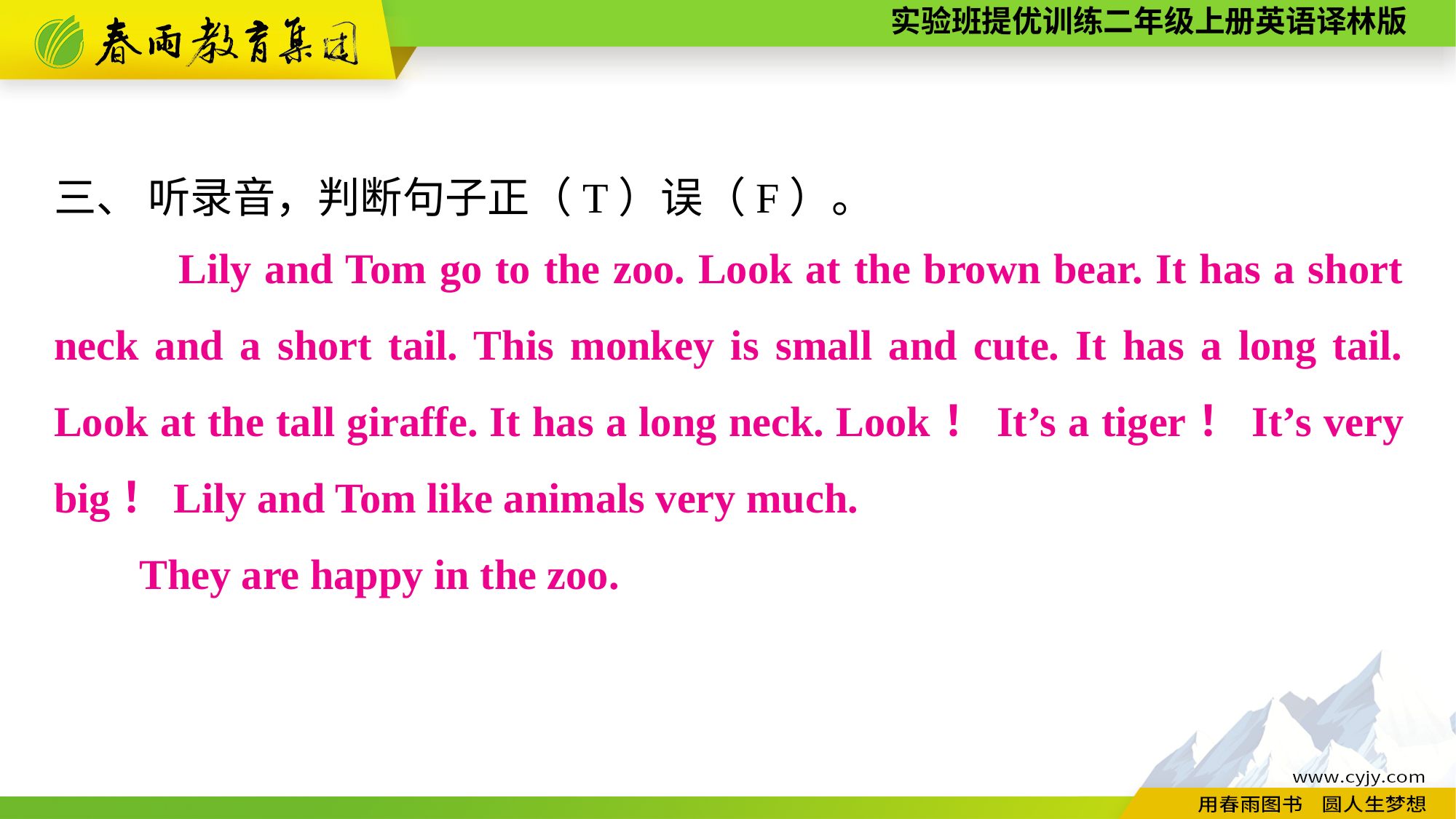

三、 听录音，判断句子正（T）误（F）。
 　　Lily and Tom go to the zoo. Look at the brown bear. It has a short neck and a short tail. This monkey is small and cute. It has a long tail. Look at the tall giraffe. It has a long neck. Look！It’s a tiger！It’s very big！Lily and Tom like animals very much.
They are happy in the zoo.